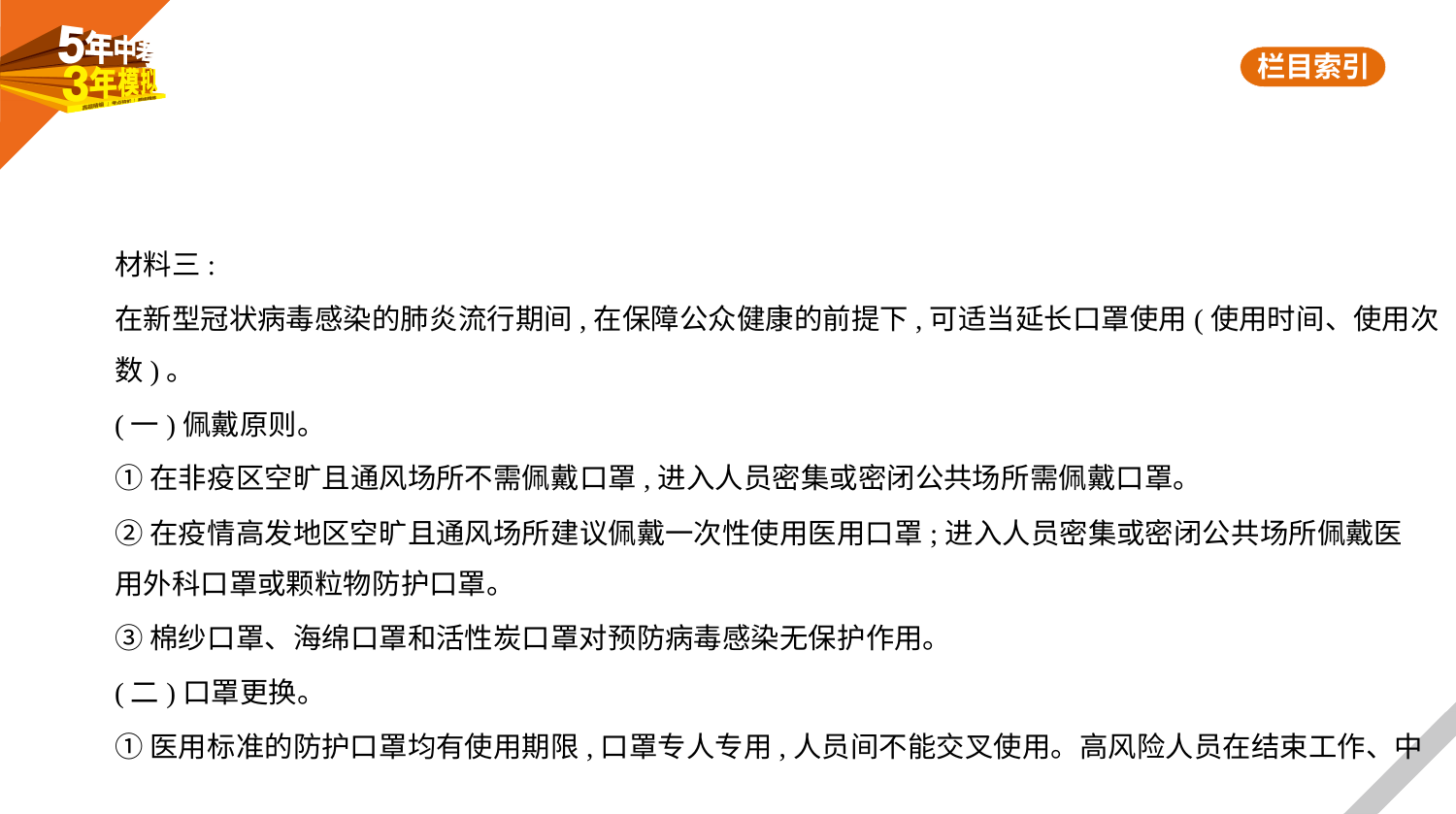

材料三:
在新型冠状病毒感染的肺炎流行期间,在保障公众健康的前提下,可适当延长口罩使用(使用时间、使用次
数)。
(一)佩戴原则。
①在非疫区空旷且通风场所不需佩戴口罩,进入人员密集或密闭公共场所需佩戴口罩。
②在疫情高发地区空旷且通风场所建议佩戴一次性使用医用口罩;进入人员密集或密闭公共场所佩戴医
用外科口罩或颗粒物防护口罩。
③棉纱口罩、海绵口罩和活性炭口罩对预防病毒感染无保护作用。
(二)口罩更换。
①医用标准的防护口罩均有使用期限,口罩专人专用,人员间不能交叉使用。高风险人员在结束工作、中